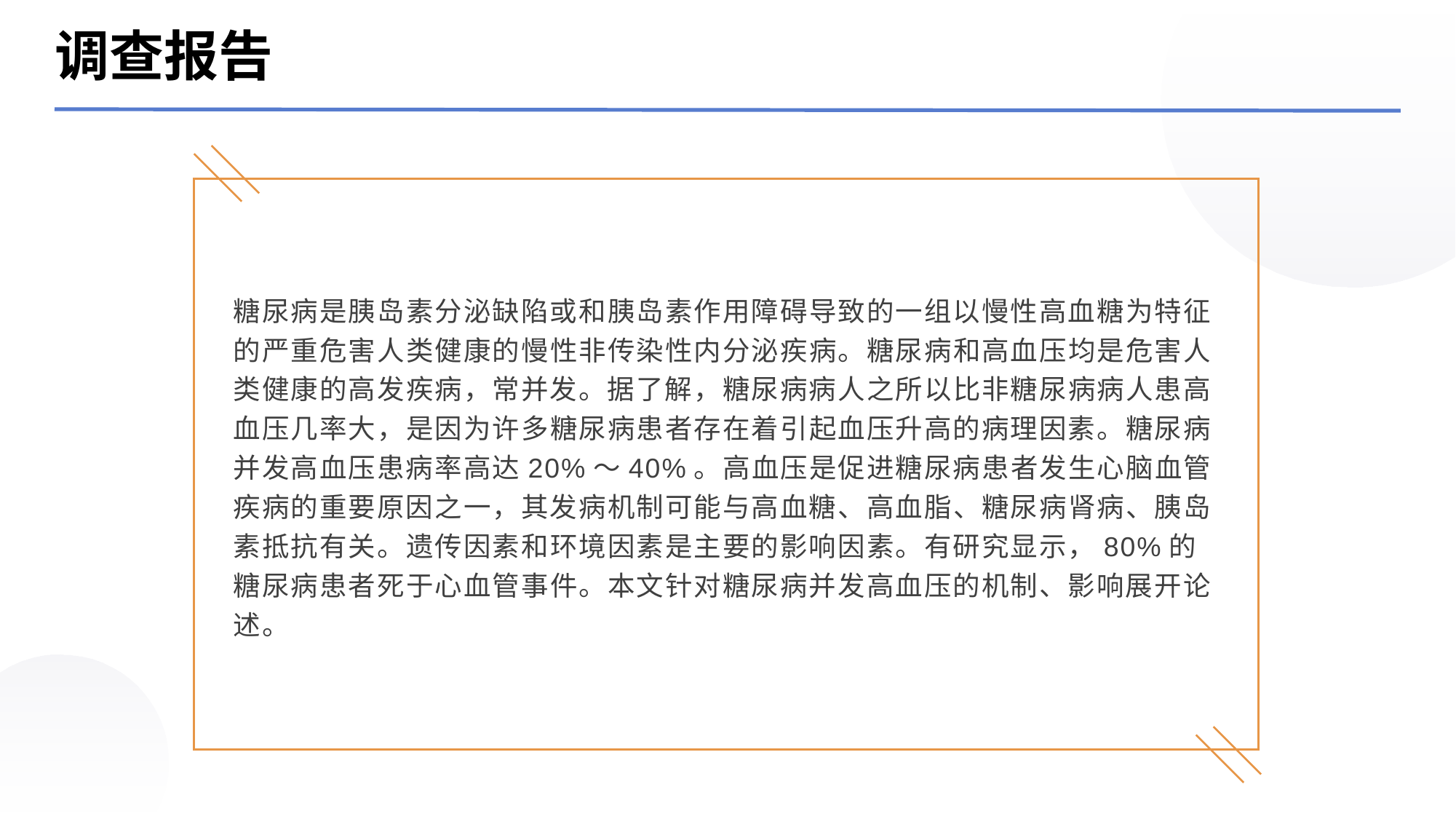

调查报告

糖尿病是胰岛素分泌缺陷或和胰岛素作用障碍导致的一组以慢性高血糖为特征的严重危害人类健康的慢性非传染性内分泌疾病。糖尿病和高血压均是危害人类健康的高发疾病，常并发。据了解，糖尿病病人之所以比非糖尿病病人患高血压几率大，是因为许多糖尿病患者存在着引起血压升高的病理因素。糖尿病并发高血压患病率高达20%～40%。高血压是促进糖尿病患者发生心脑血管疾病的重要原因之一，其发病机制可能与高血糖、高血脂、糖尿病肾病、胰岛素抵抗有关。遗传因素和环境因素是主要的影响因素。有研究显示，80%的糖尿病患者死于心血管事件。本文针对糖尿病并发高血压的机制、影响展开论述。